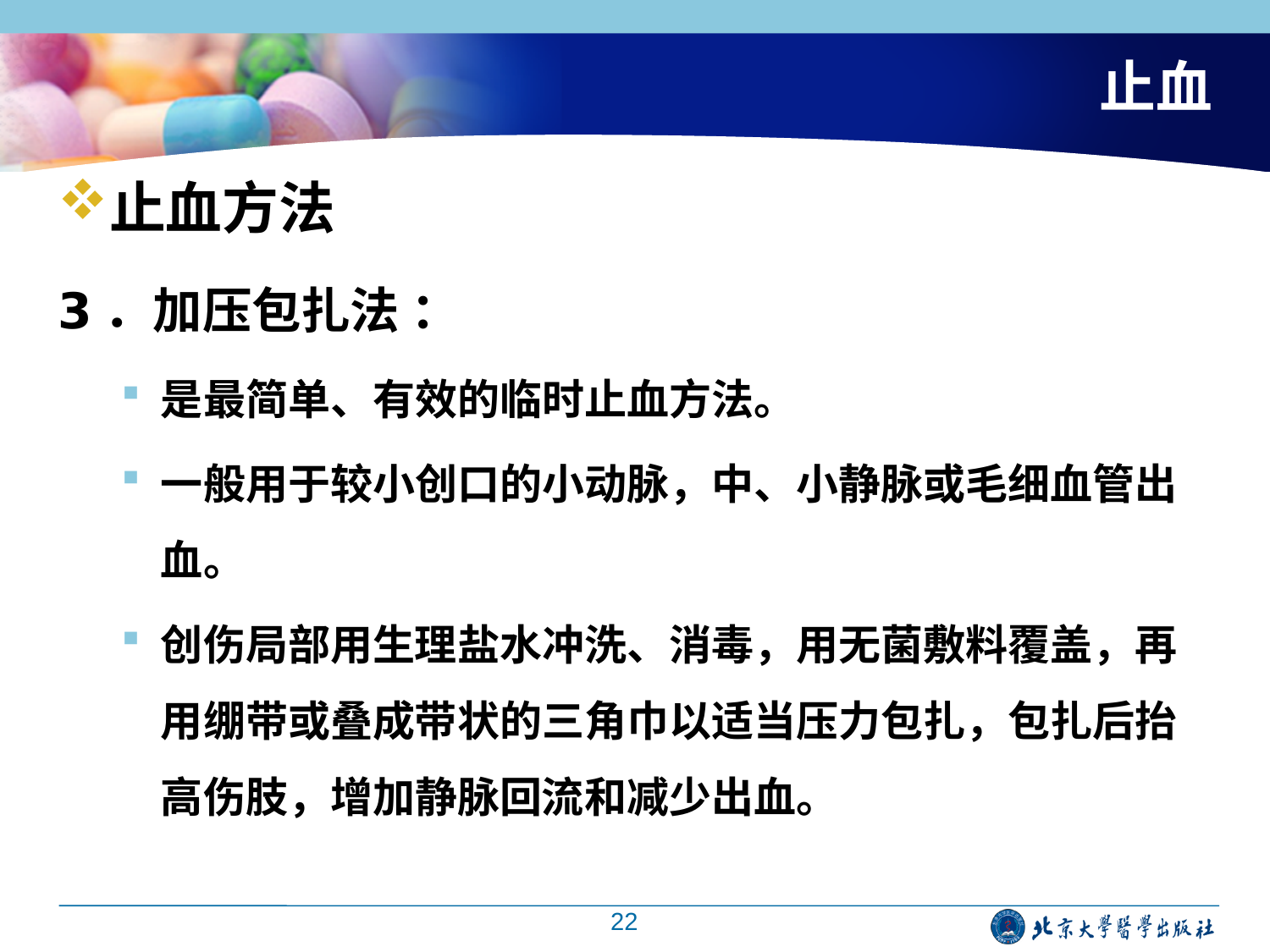

# 止血
止血方法
3．加压包扎法 ：
是最简单、有效的临时止血方法。
一般用于较小创口的小动脉，中、小静脉或毛细血管出血。
创伤局部用生理盐水冲洗、消毒，用无菌敷料覆盖，再用绷带或叠成带状的三角巾以适当压力包扎，包扎后抬高伤肢，增加静脉回流和减少出血。
22